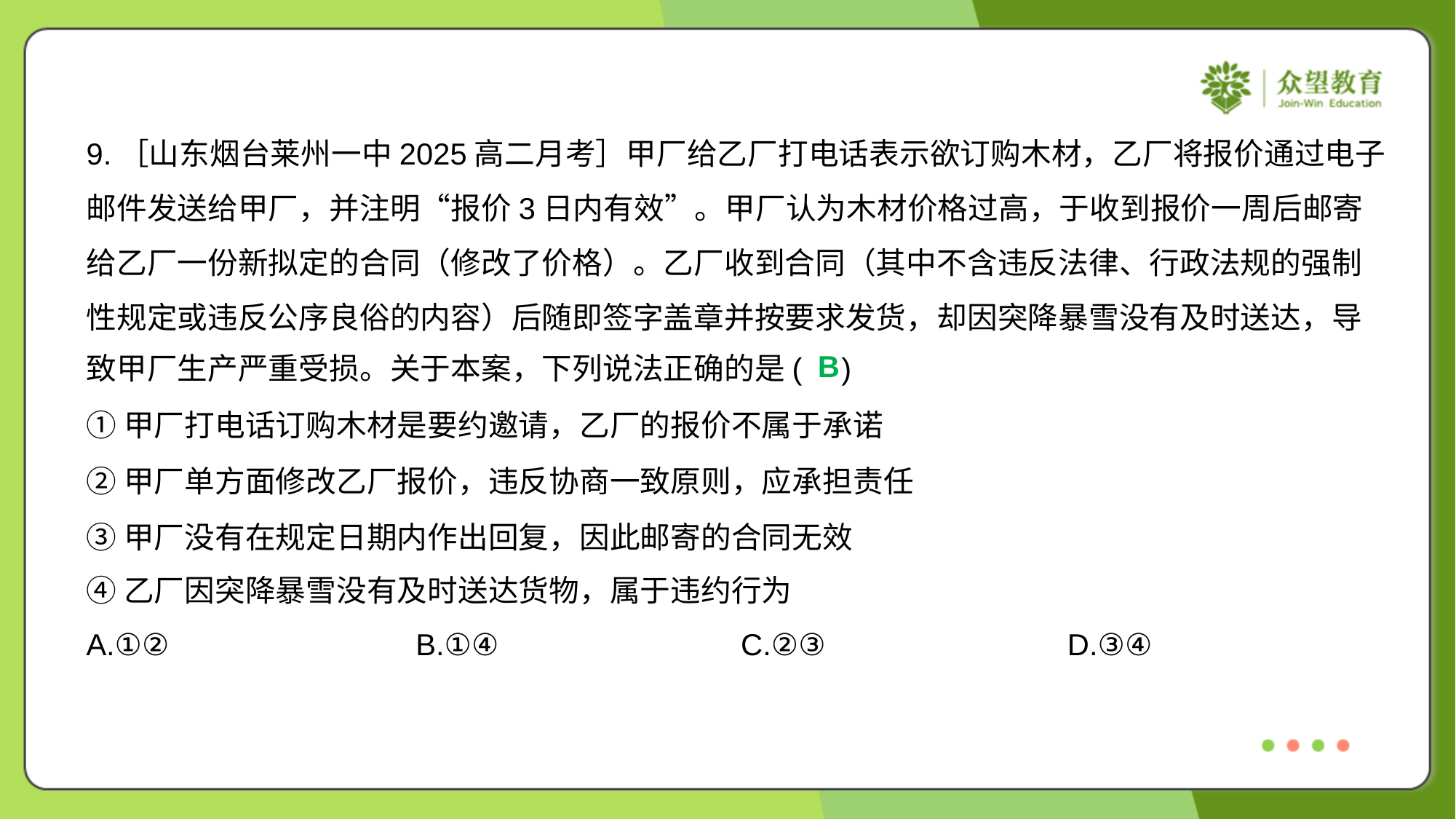

9.［山东烟台莱州一中2025高二月考］甲厂给乙厂打电话表示欲订购木材，乙厂将报价通过电子
邮件发送给甲厂，并注明“报价3日内有效”。甲厂认为木材价格过高，于收到报价一周后邮寄
给乙厂一份新拟定的合同（修改了价格）。乙厂收到合同（其中不含违反法律、行政法规的强制
性规定或违反公序良俗的内容）后随即签字盖章并按要求发货，却因突降暴雪没有及时送达，导
致甲厂生产严重受损。关于本案，下列说法正确的是(     )
B
①甲厂打电话订购木材是要约邀请，乙厂的报价不属于承诺
②甲厂单方面修改乙厂报价，违反协商一致原则，应承担责任
③甲厂没有在规定日期内作出回复，因此邮寄的合同无效
④乙厂因突降暴雪没有及时送达货物，属于违约行为
A.①②	B.①④	C.②③	D.③④